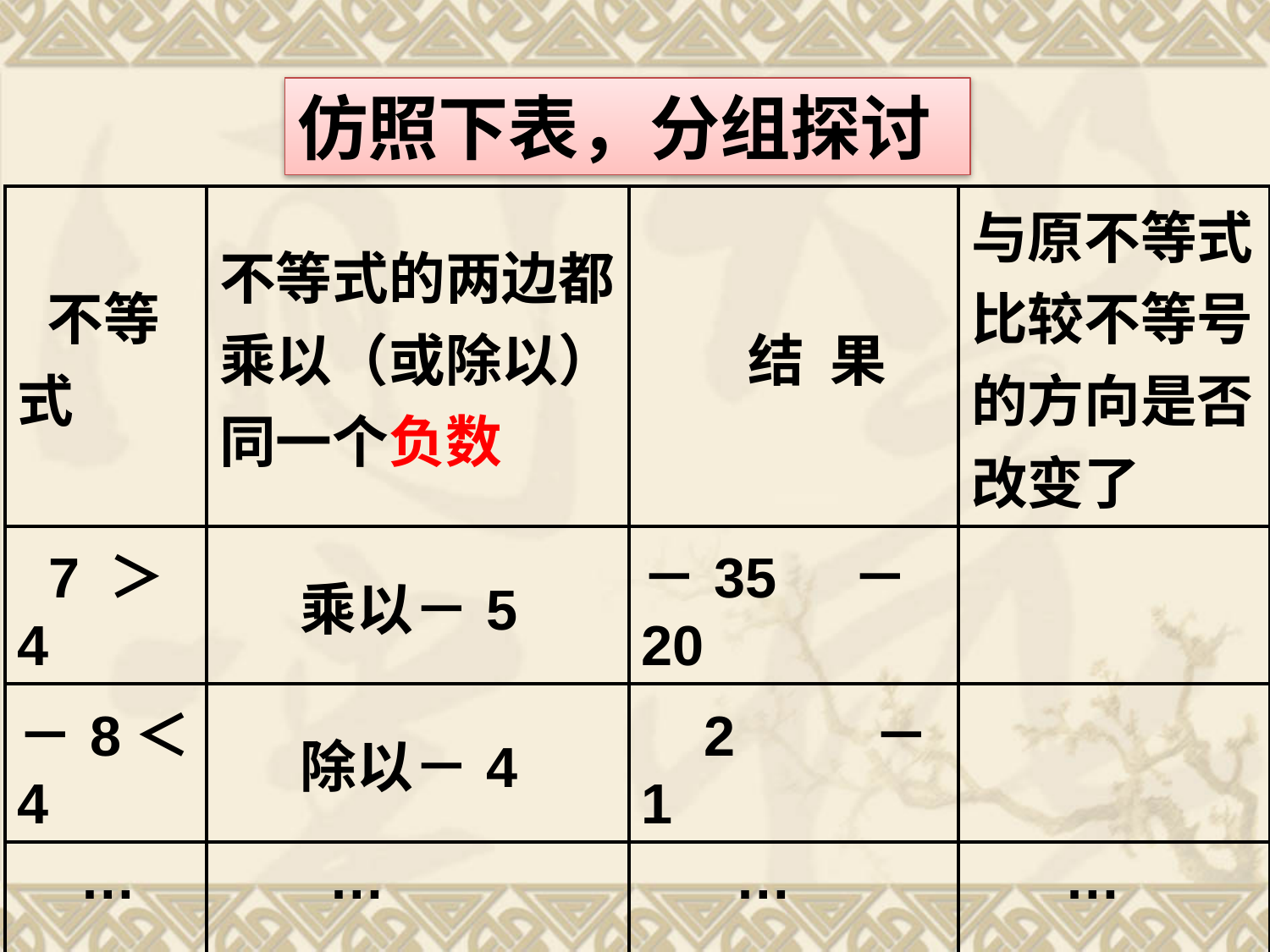

仿照下表，分组探讨
| 不等式 | 不等式的两边都乘以（或除以）同一个负数 | 结 果 | 与原不等式比较不等号的方向是否改变了 |
| --- | --- | --- | --- |
| 7 ＞ 4 | 乘以－5 | －35 －20 |  |
| －8＜4 | 除以－4 | 2 －1 |  |
| … | … | … | … |